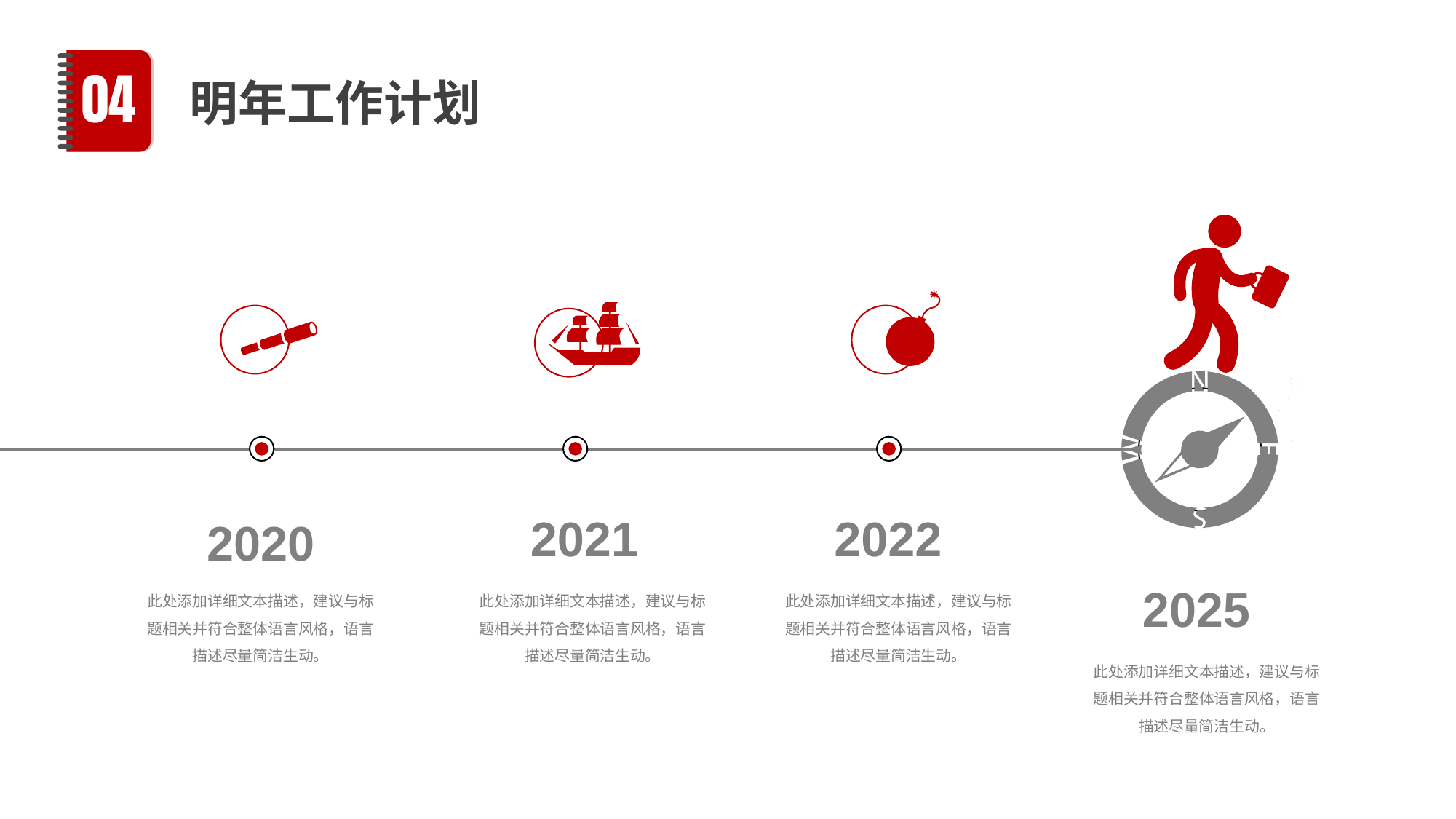

04
明年工作计划

2021
此处添加详细文本描述，建议与标题相关并符合整体语言风格，语言描述尽量简洁生动。
2022
此处添加详细文本描述，建议与标题相关并符合整体语言风格，语言描述尽量简洁生动。
2020
此处添加详细文本描述，建议与标题相关并符合整体语言风格，语言描述尽量简洁生动。
2025
此处添加详细文本描述，建议与标题相关并符合整体语言风格，语言描述尽量简洁生动。